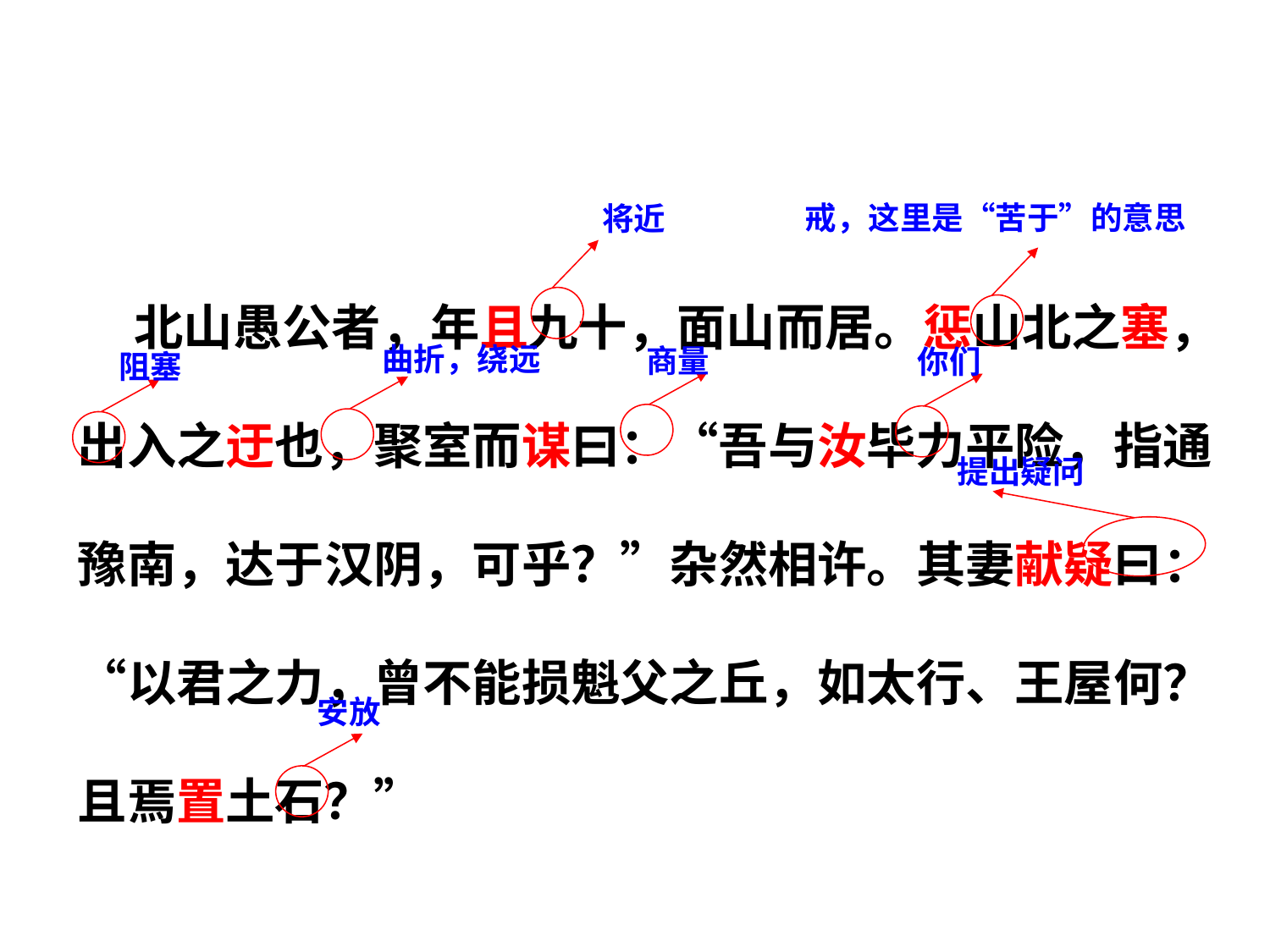

戒，这里是“苦于”的意思
将近
    北山愚公者，年且九十，面山而居。惩山北之塞，出入之迂也，聚室而谋曰：“吾与汝毕力平险，指通豫南，达于汉阴，可乎？”杂然相许。其妻献疑曰：“以君之力，曾不能损魁父之丘，如太行、王屋何？且焉置土石？”

曲折，绕远
商量
你们
阻塞

提出疑问

安放